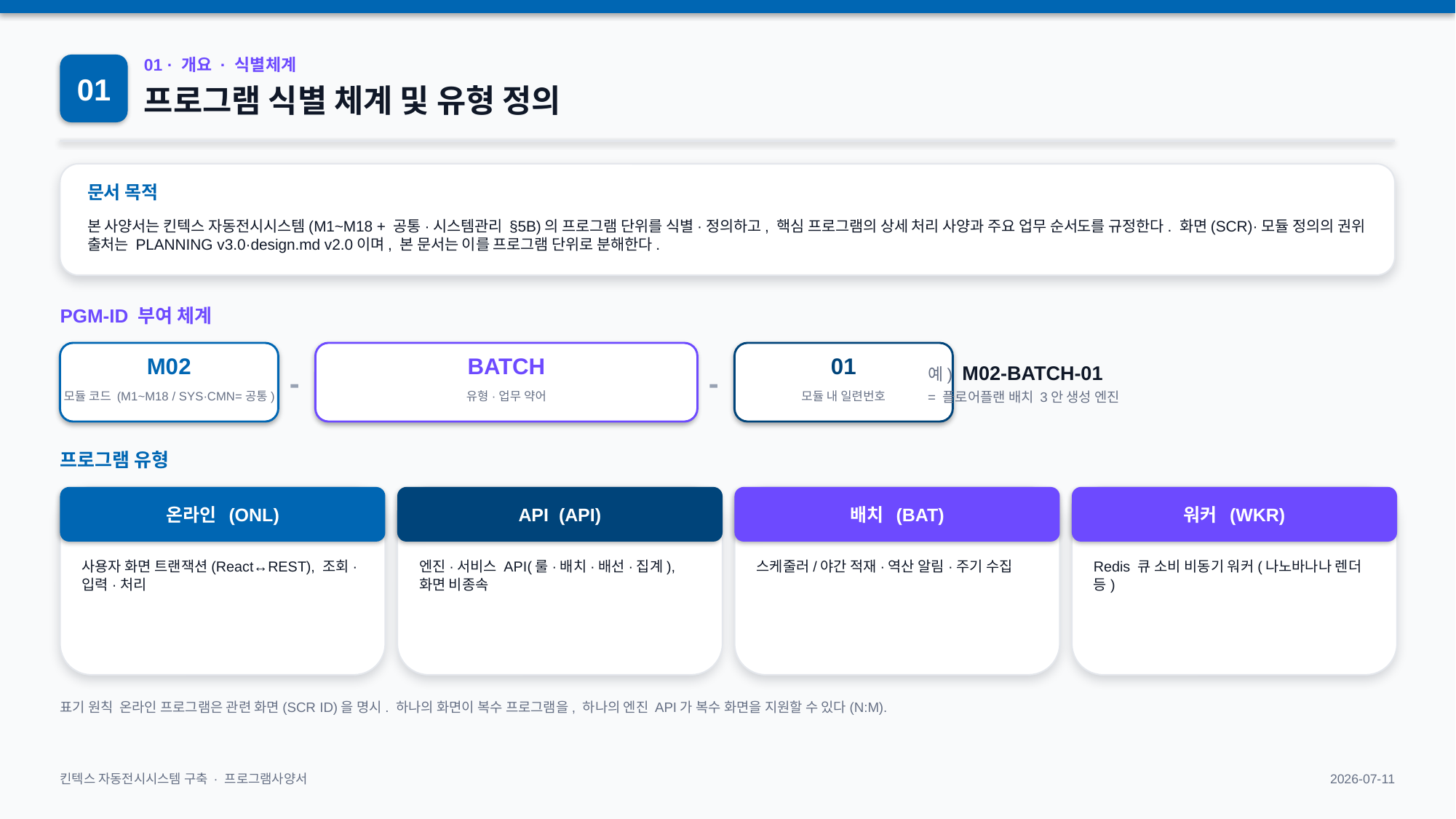

01
01 · 개요 · 식별체계
프로그램 식별 체계 및 유형 정의

문서 목적
본 사양서는 킨텍스 자동전시시스템(M1~M18 + 공통·시스템관리 §5B)의 프로그램 단위를 식별·정의하고, 핵심 프로그램의 상세 처리 사양과 주요 업무 순서도를 규정한다. 화면(SCR)·모듈 정의의 권위 출처는 PLANNING v3.0·design.md v2.0이며, 본 문서는 이를 프로그램 단위로 분해한다.
PGM-ID 부여 체계

-

-

M02
BATCH
01
예)  M02-BATCH-01
= 플로어플랜 배치 3안 생성 엔진
모듈 코드 (M1~M18 / SYS·CMN=공통)
유형·업무 약어
모듈 내 일련번호
프로그램 유형

온라인  (ONL)

API  (API)

배치  (BAT)

워커  (WKR)
사용자 화면 트랜잭션(React↔REST), 조회·입력·처리
엔진·서비스 API(룰·배치·배선·집계), 화면 비종속
스케줄러/야간 적재·역산 알림·주기 수집
Redis 큐 소비 비동기 워커(나노바나나 렌더 등)
표기 원칙  온라인 프로그램은 관련 화면(SCR ID)을 명시. 하나의 화면이 복수 프로그램을, 하나의 엔진 API가 복수 화면을 지원할 수 있다(N:M).
킨텍스 자동전시시스템 구축 · 프로그램사양서
2026-07-11